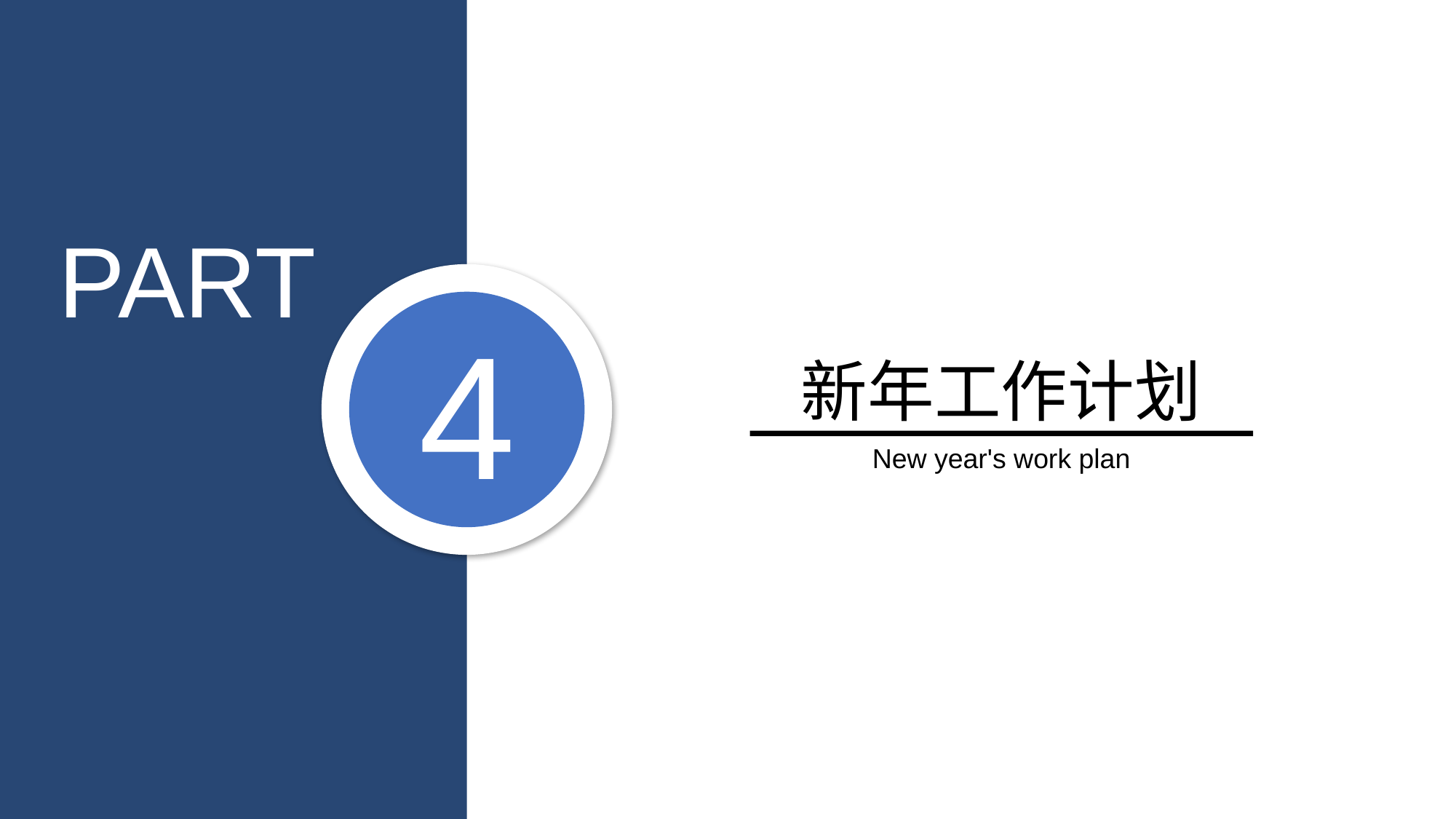

PART

4
新年工作计划

New year's work plan